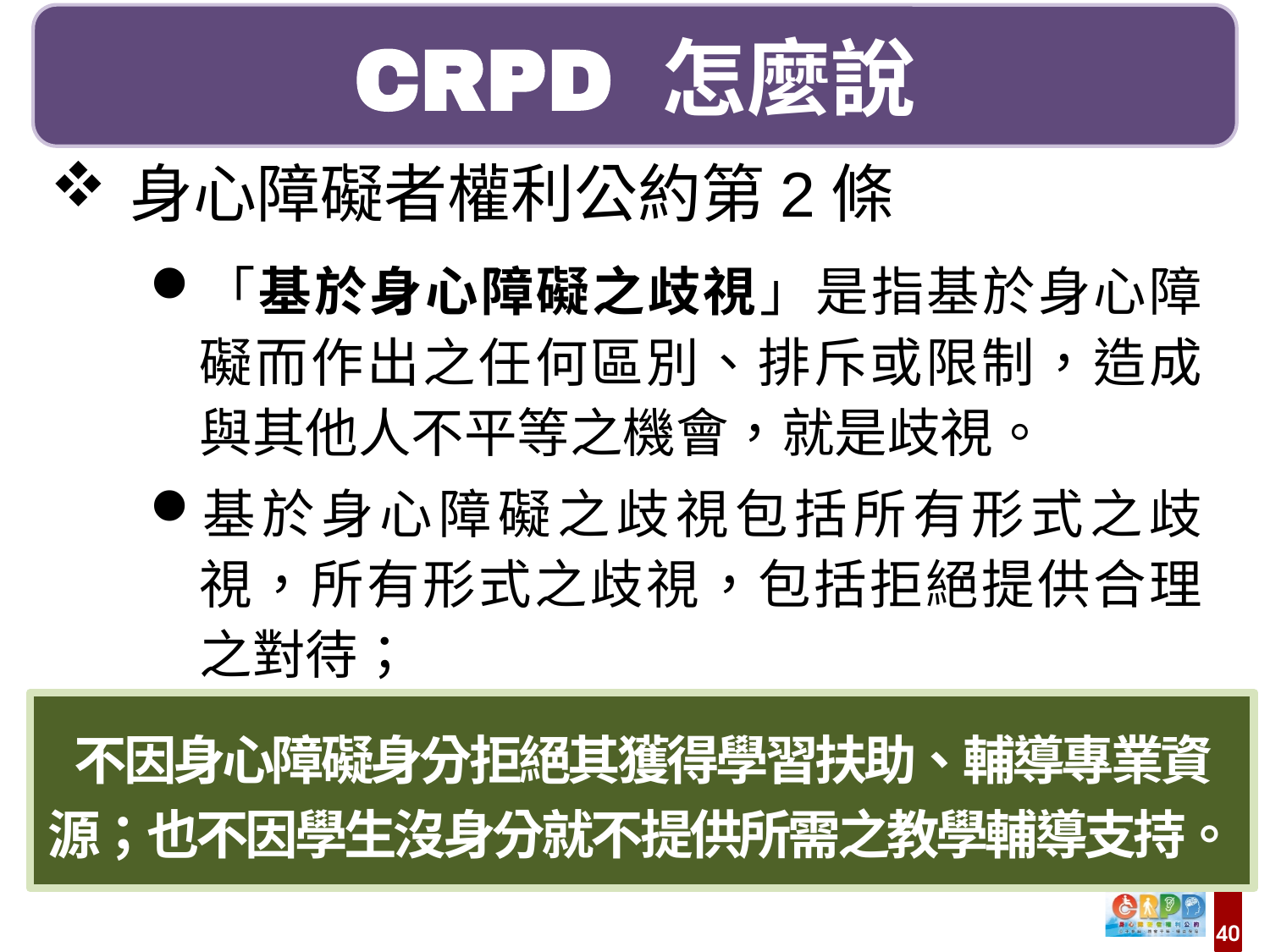

CRPD 怎麼說
身心障礙者權利公約第2條
「基於身心障礙之歧視」是指基於身心障礙而作出之任何區別、排斥或限制，造成與其他人不平等之機會，就是歧視。
基於身心障礙之歧視包括所有形式之歧視，所有形式之歧視，包括拒絕提供合理之對待；
不因身心障礙身分拒絕其獲得學習扶助、輔導專業資源；也不因學生沒身分就不提供所需之教學輔導支持。
40